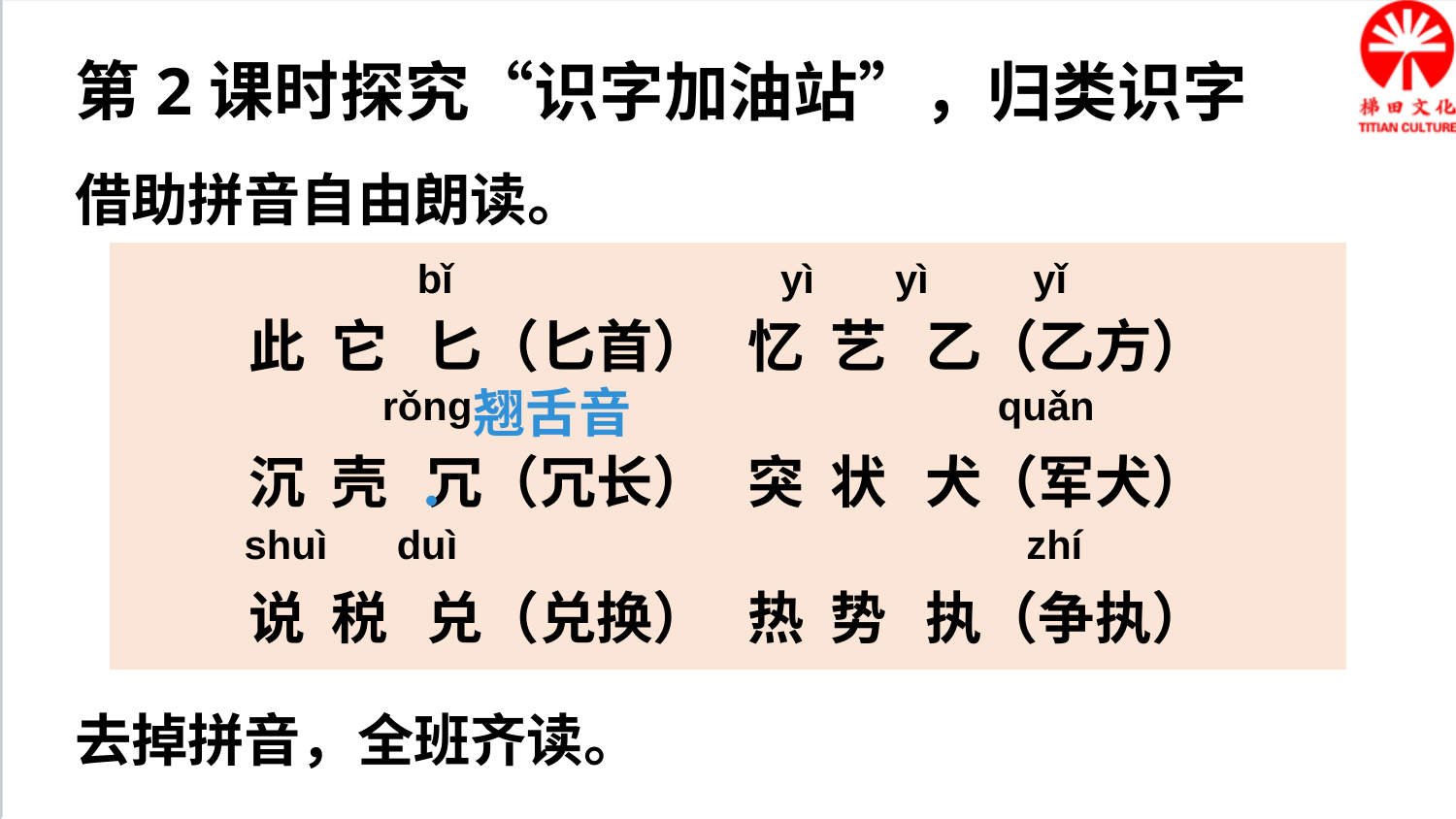

第2课时
探究“识字加油站”，归类识字
借助拼音自由朗读。
此  它   匕（匕首）   忆  艺   乙（乙方）
沉  壳   冗（冗长）   突  状   犬（军犬）
说  税   兑（兑换）   热  势   执（争执）

bǐ
yì
yì
yǐ
翘舌音
rǒng
quǎn

shuì
duì
zhí
去掉拼音，全班齐读。